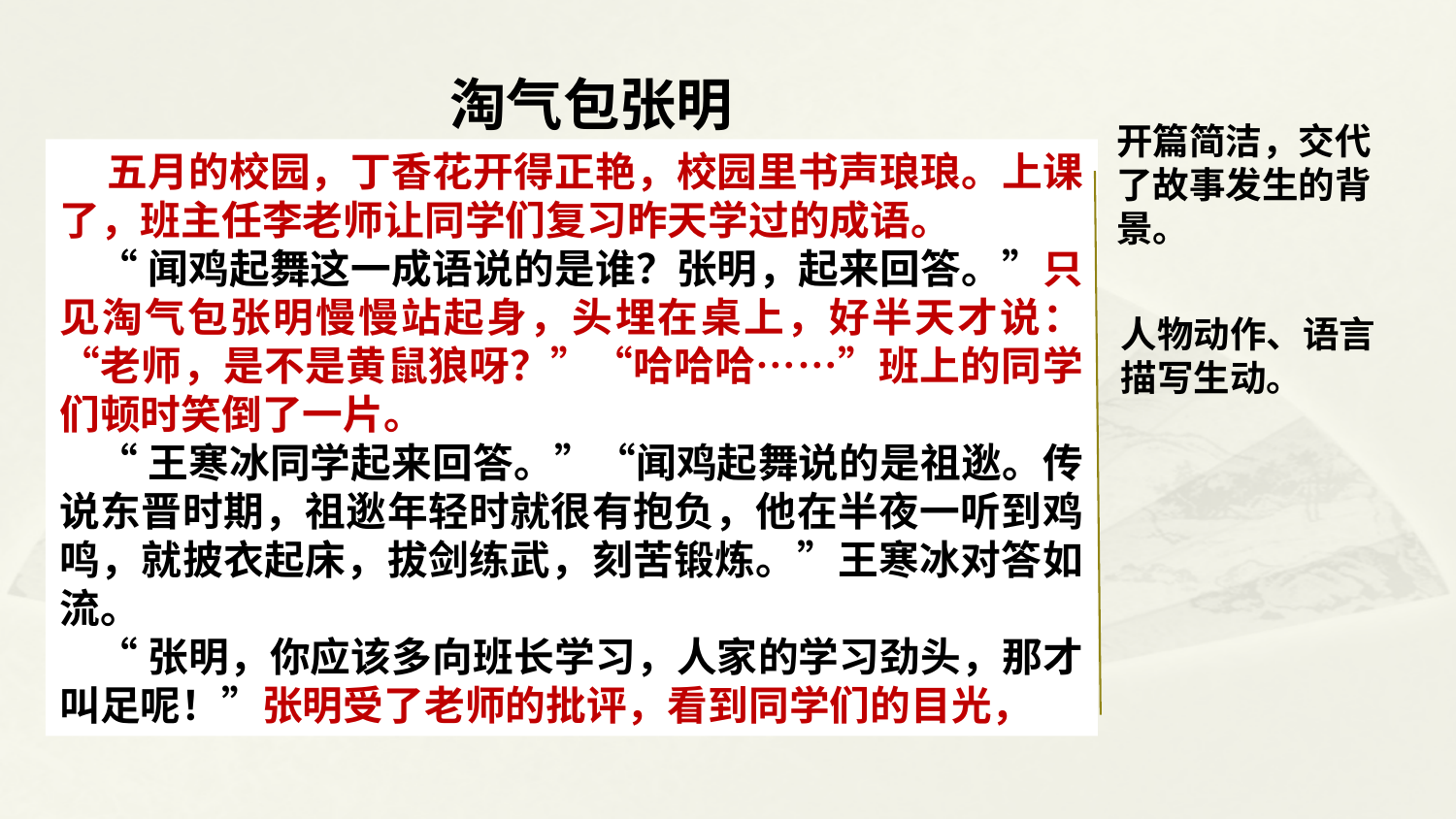

淘气包张明
开篇简洁，交代了故事发生的背景。
    五月的校园，丁香花开得正艳，校园里书声琅琅。上课了，班主任李老师让同学们复习昨天学过的成语。
    “闻鸡起舞这一成语说的是谁？张明，起来回答。”只见淘气包张明慢慢站起身，头埋在桌上，好半天才说：“老师，是不是黄鼠狼呀？”“哈哈哈……”班上的同学们顿时笑倒了一片。
    “王寒冰同学起来回答。”“闻鸡起舞说的是祖逖。传说东晋时期，祖逖年轻时就很有抱负，他在半夜一听到鸡鸣，就披衣起床，拔剑练武，刻苦锻炼。”王寒冰对答如流。
    “张明，你应该多向班长学习，人家的学习劲头，那才叫足呢！”张明受了老师的批评，看到同学们的目光，
人物动作、语言描写生动。